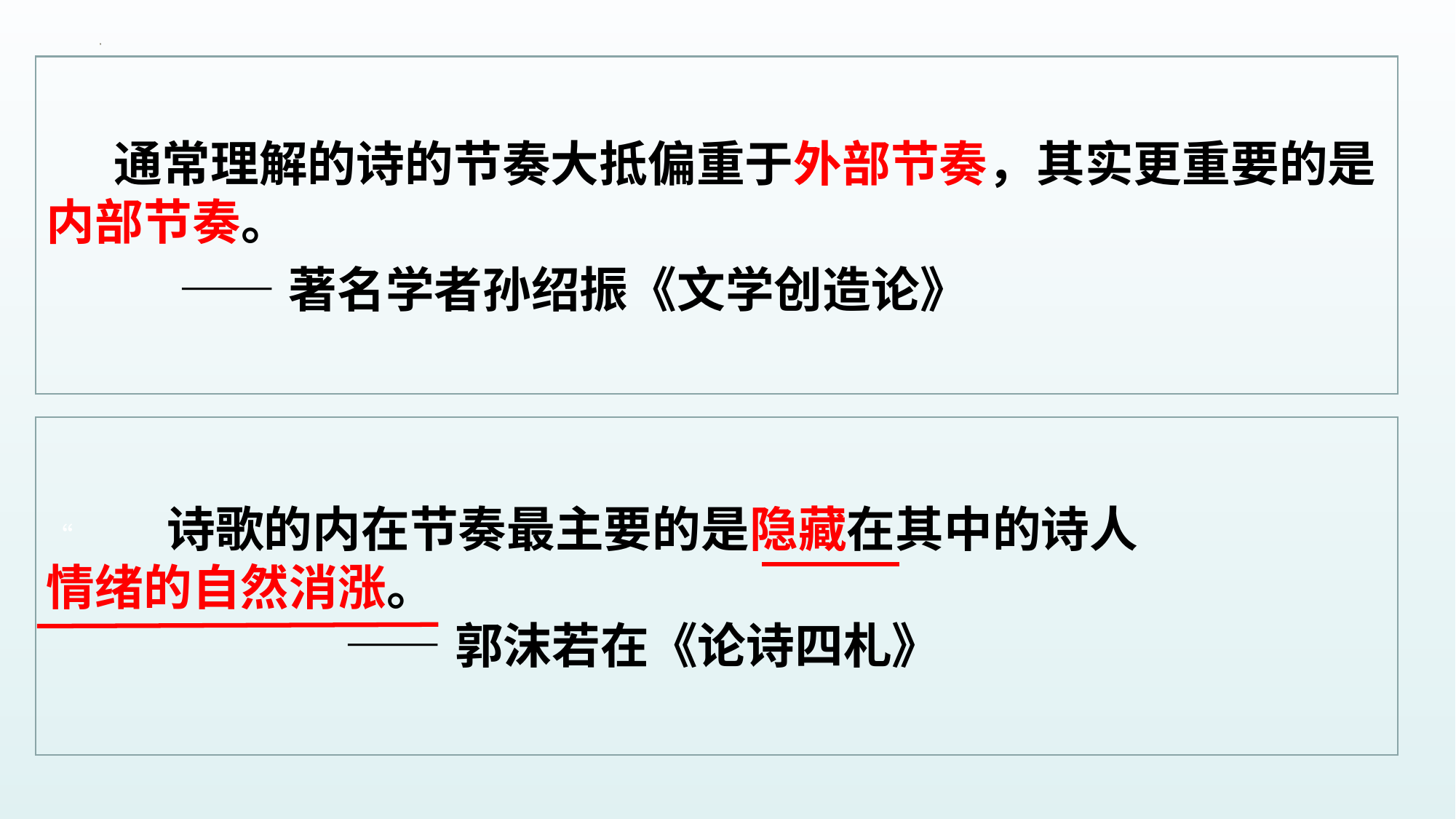

通常理解的诗的节奏大抵偏重于外部节奏，其实更重要的是内部节奏。
            ——著名学者孙绍振《文学创造论》
“              诗歌的内在节奏最主要的是隐藏在其中的诗人
情绪的自然消涨。
                           ——郭沫若在《论诗四札》